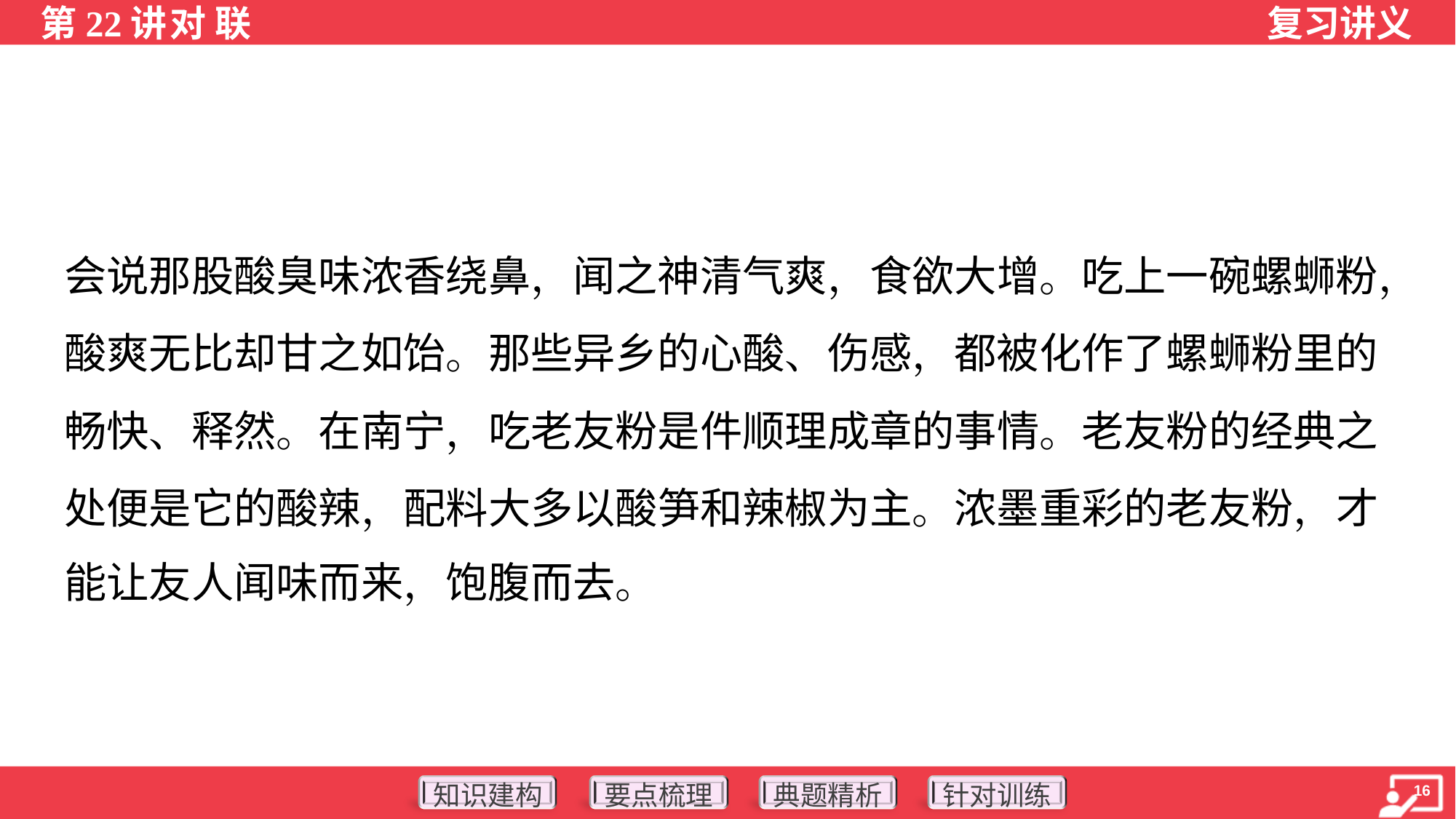

会说那股酸臭味浓香绕鼻，闻之神清气爽，食欲大增。吃上一碗螺蛳粉，
酸爽无比却甘之如饴。那些异乡的心酸、伤感，都被化作了螺蛳粉里的
畅快、释然。在南宁，吃老友粉是件顺理成章的事情。老友粉的经典之
处便是它的酸辣，配料大多以酸笋和辣椒为主。浓墨重彩的老友粉，才
能让友人闻味而来，饱腹而去。